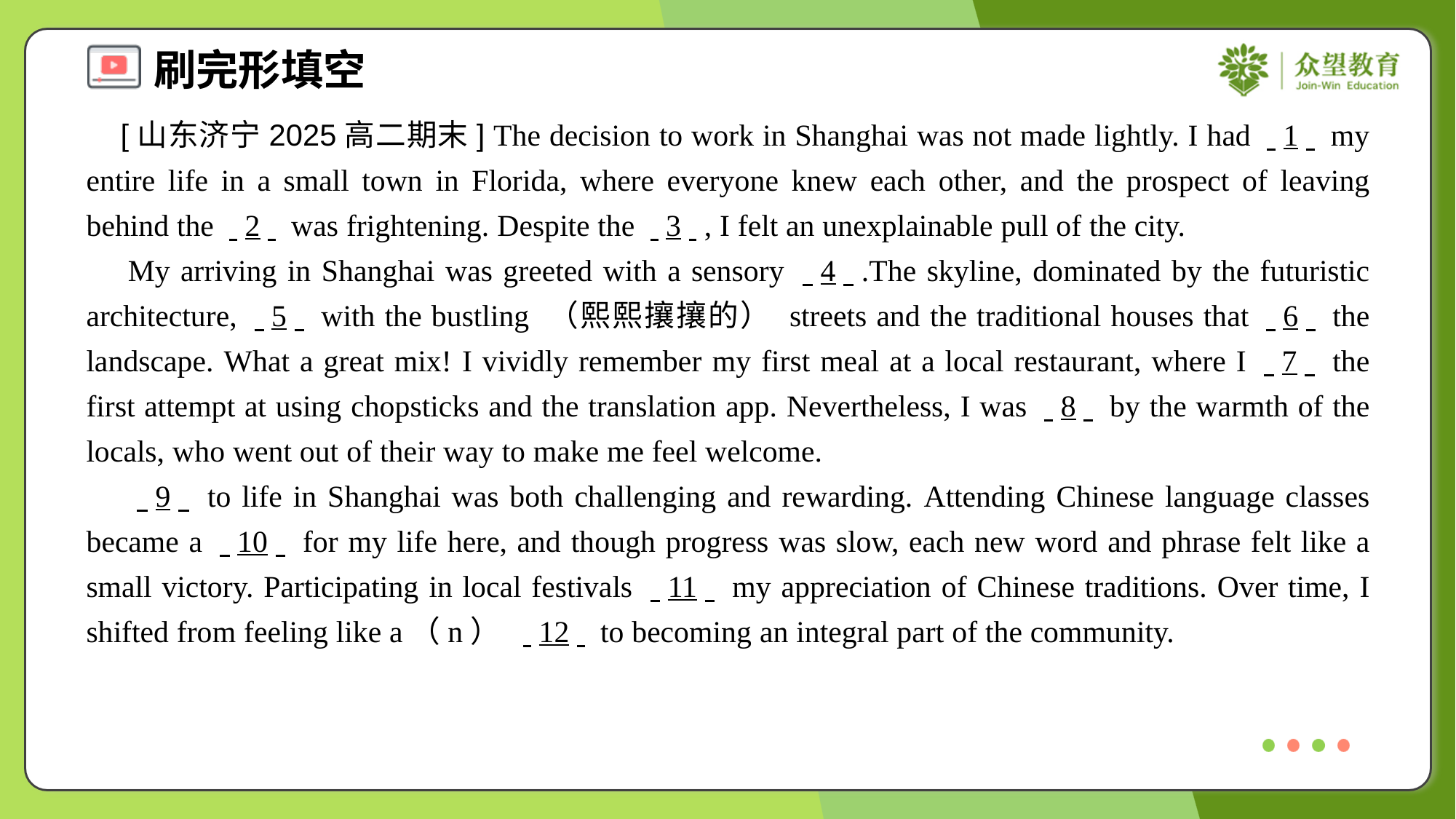

[山东济宁2025高二期末] The decision to work in Shanghai was not made lightly. I had . .1. . my entire life in a small town in Florida, where everyone knew each other, and the prospect of leaving behind the . .2. . was frightening. Despite the . .3. ., I felt an unexplainable pull of the city.
    My arriving in Shanghai was greeted with a sensory . .4. ..The skyline, dominated by the futuristic architecture, . .5. . with the bustling （熙熙攘攘的） streets and the traditional houses that . .6. . the landscape. What a great mix! I vividly remember my first meal at a local restaurant, where I . .7. . the first attempt at using chopsticks and the translation app. Nevertheless, I was . .8. . by the warmth of the locals, who went out of their way to make me feel welcome.
    . .9. . to life in Shanghai was both challenging and rewarding. Attending Chinese language classes became a . .10. . for my life here, and though progress was slow, each new word and phrase felt like a small victory. Participating in local festivals . .11. . my appreciation of Chinese traditions. Over time, I shifted from feeling like a（n） . .12. . to becoming an integral part of the community.